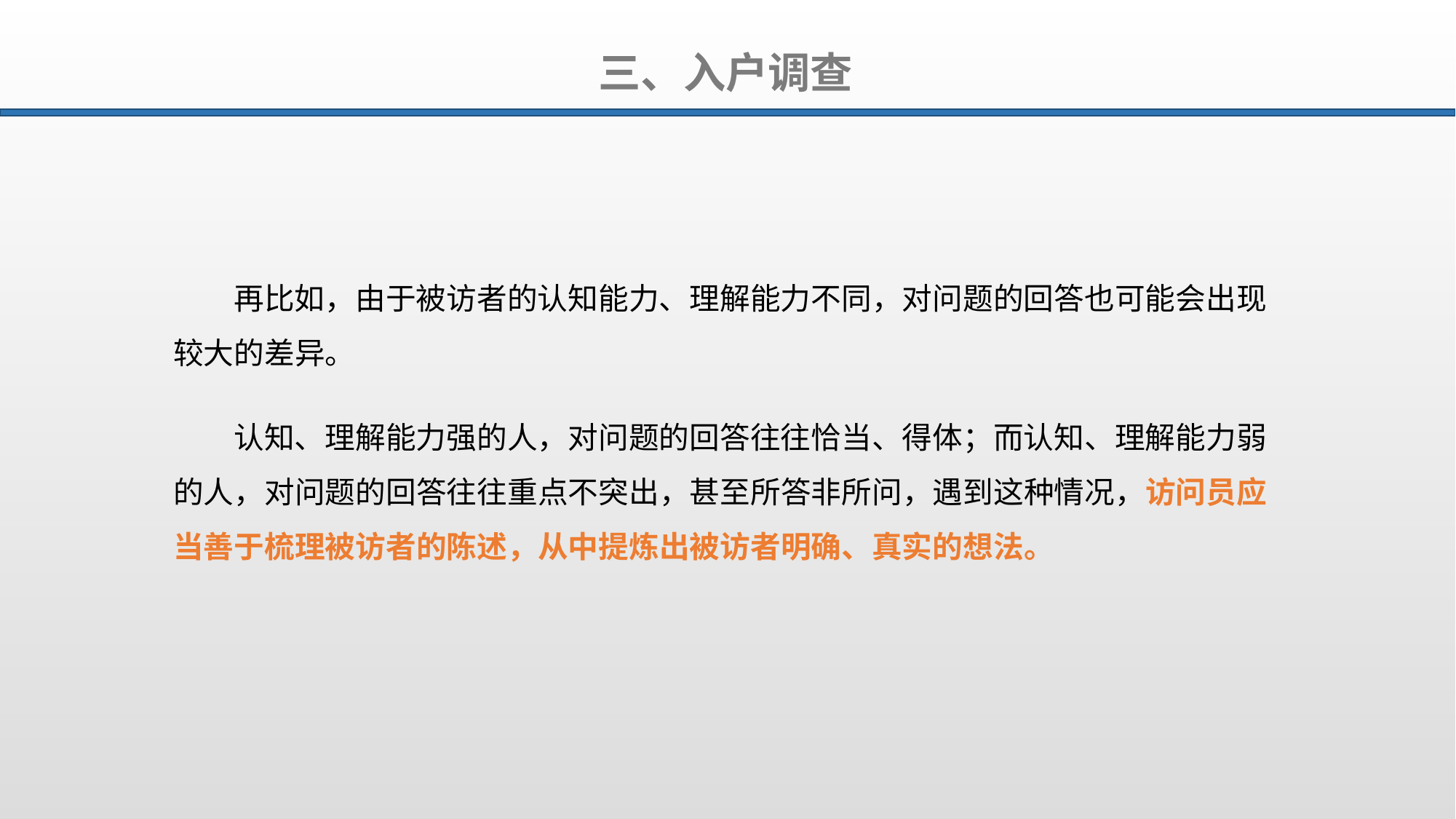

三、入户调查

再比如，由于被访者的认知能力、理解能力不同，对问题的回答也可能会出现较大的差异。
认知、理解能力强的人，对问题的回答往往恰当、得体；而认知、理解能力弱的人，对问题的回答往往重点不突出，甚至所答非所问，遇到这种情况，访问员应当善于梳理被访者的陈述，从中提炼出被访者明确、真实的想法。